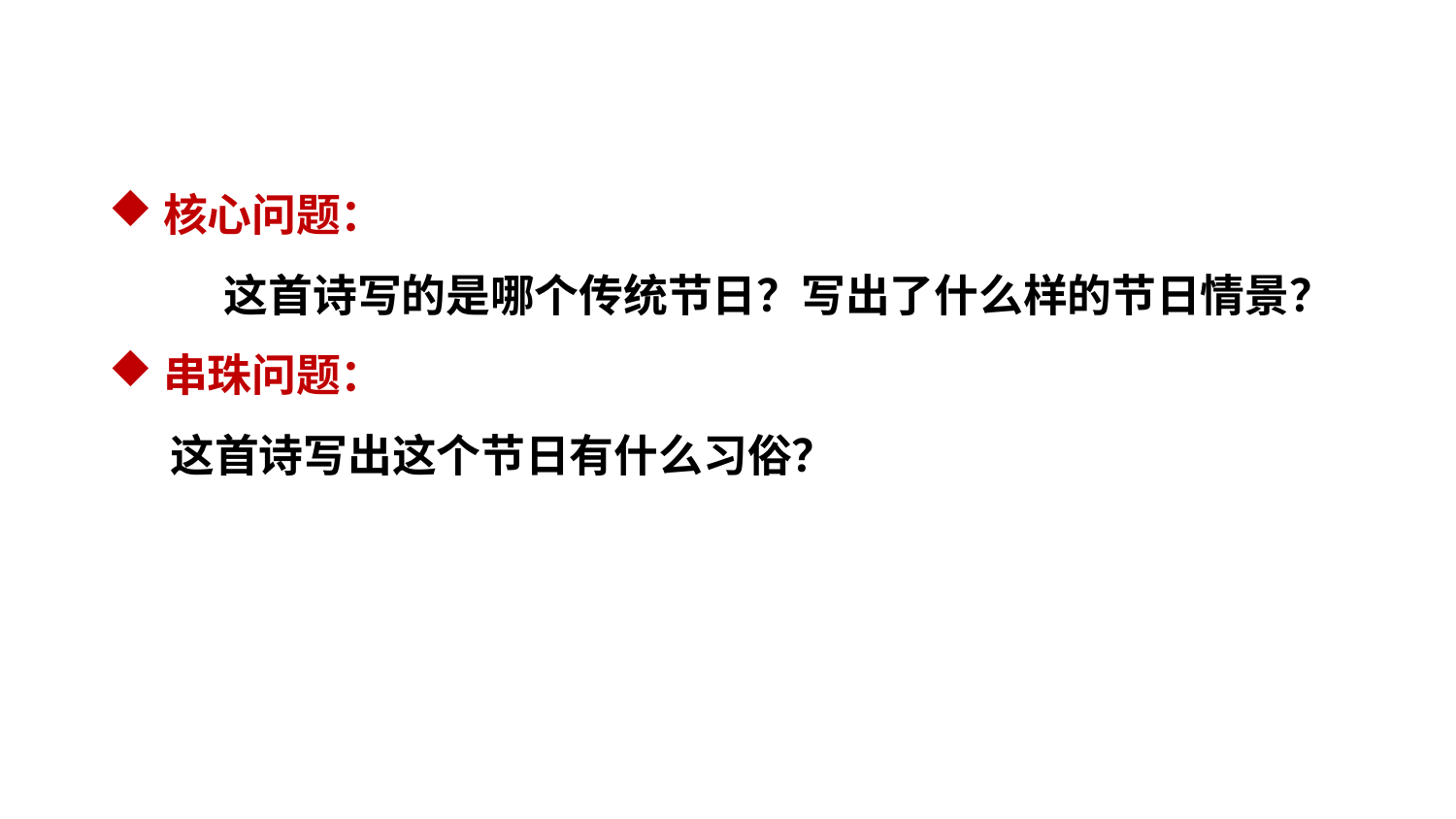

核心问题：
这首诗写的是哪个传统节日？写出了什么样的节日情景？
串珠问题：
     这首诗写出这个节日有什么习俗？